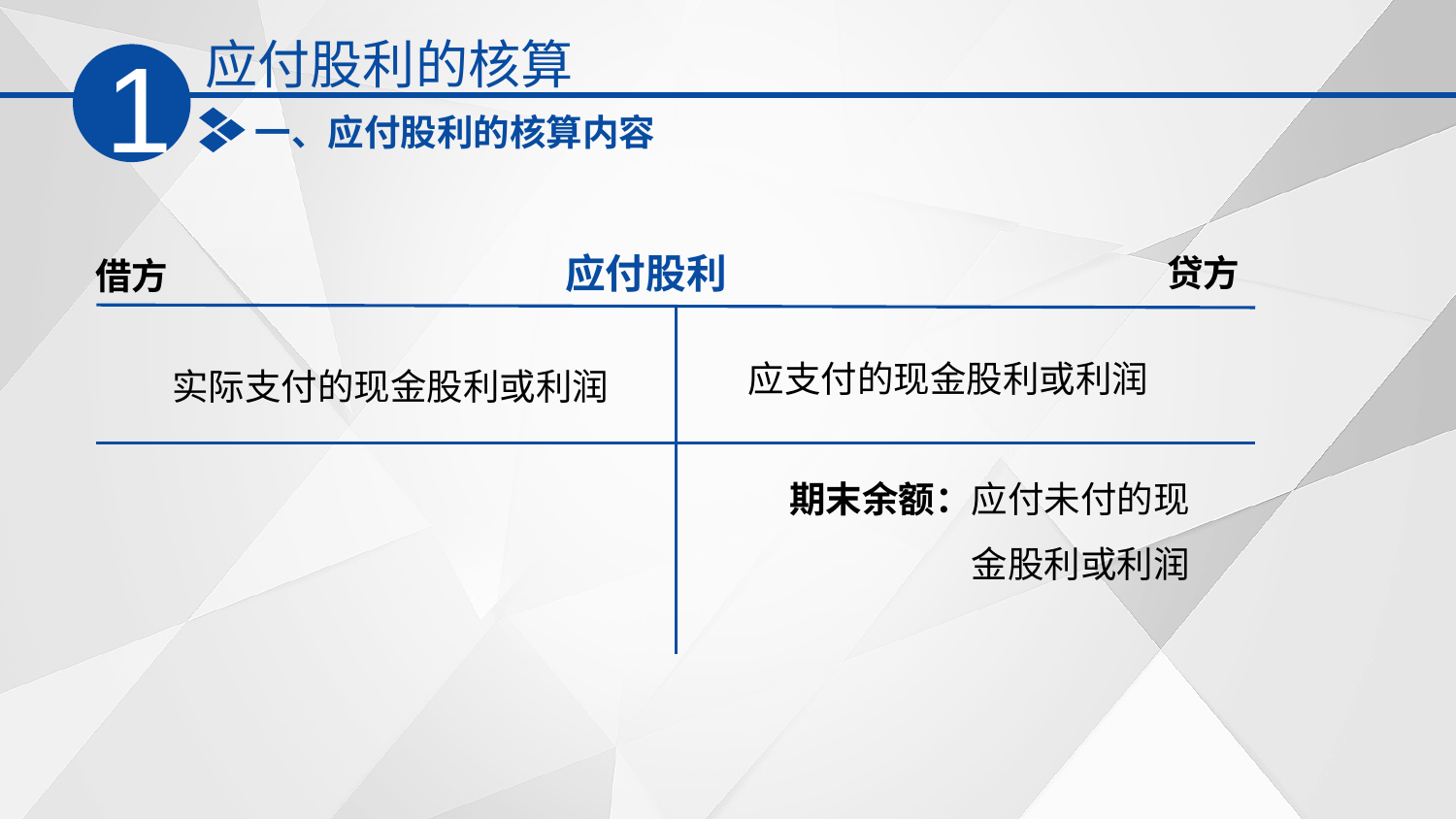

应付股利的核算
1

一、应付股利的核算内容

应付股利
贷方
借方
应支付的现金股利或利润
实际支付的现金股利或利润
期末余额：应付未付的现金股利或利润